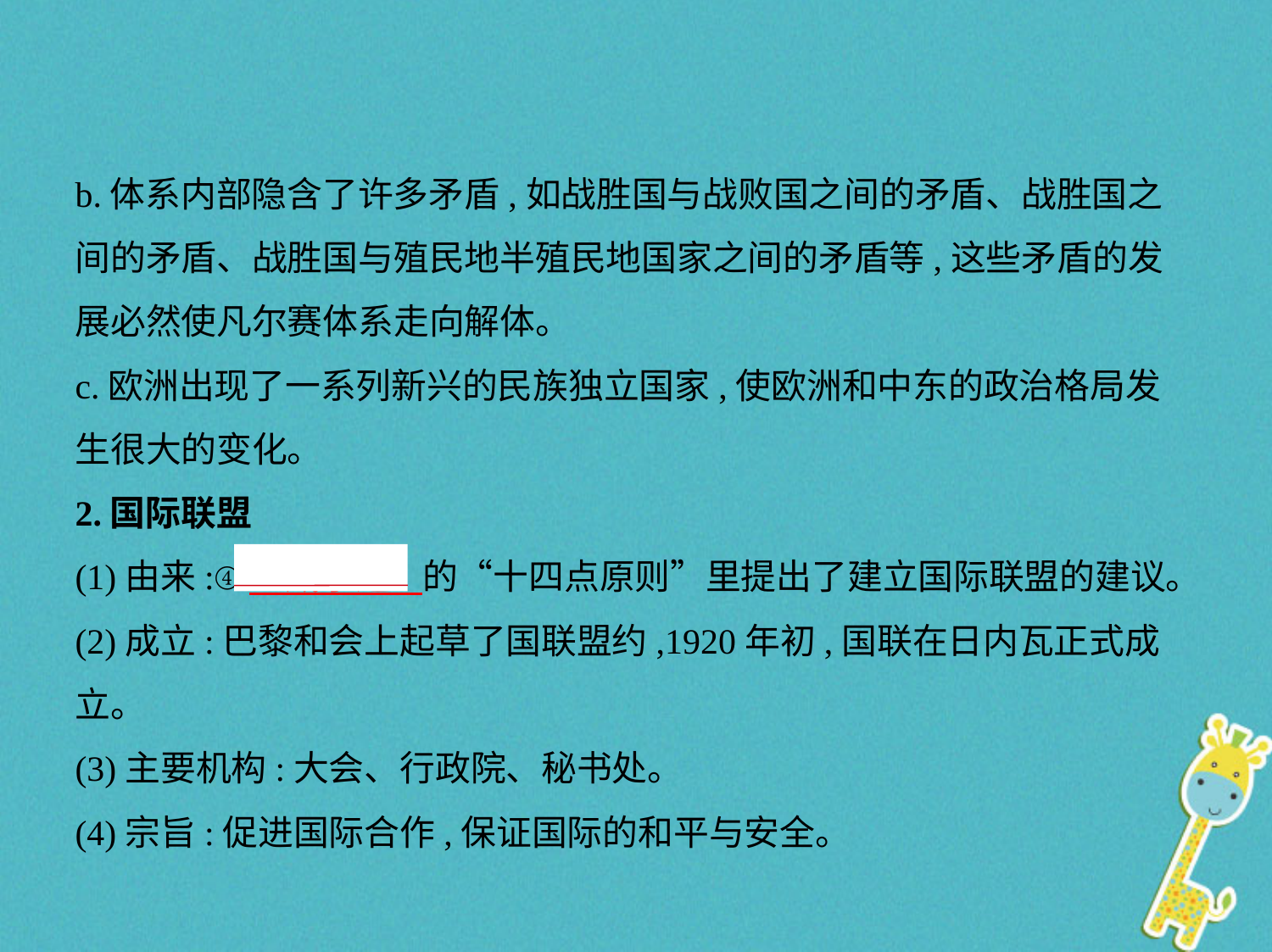

b.体系内部隐含了许多矛盾,如战胜国与战败国之间的矛盾、战胜国之
间的矛盾、战胜国与殖民地半殖民地国家之间的矛盾等,这些矛盾的发
展必然使凡尔赛体系走向解体。
c.欧洲出现了一系列新兴的民族独立国家,使欧洲和中东的政治格局发
生很大的变化。
2.国际联盟
(1)由来:④　威尔逊    的“十四点原则”里提出了建立国际联盟的建议。
(2)成立:巴黎和会上起草了国联盟约,1920年初,国联在日内瓦正式成立。
(3)主要机构:大会、行政院、秘书处。
(4)宗旨:促进国际合作,保证国际的和平与安全。